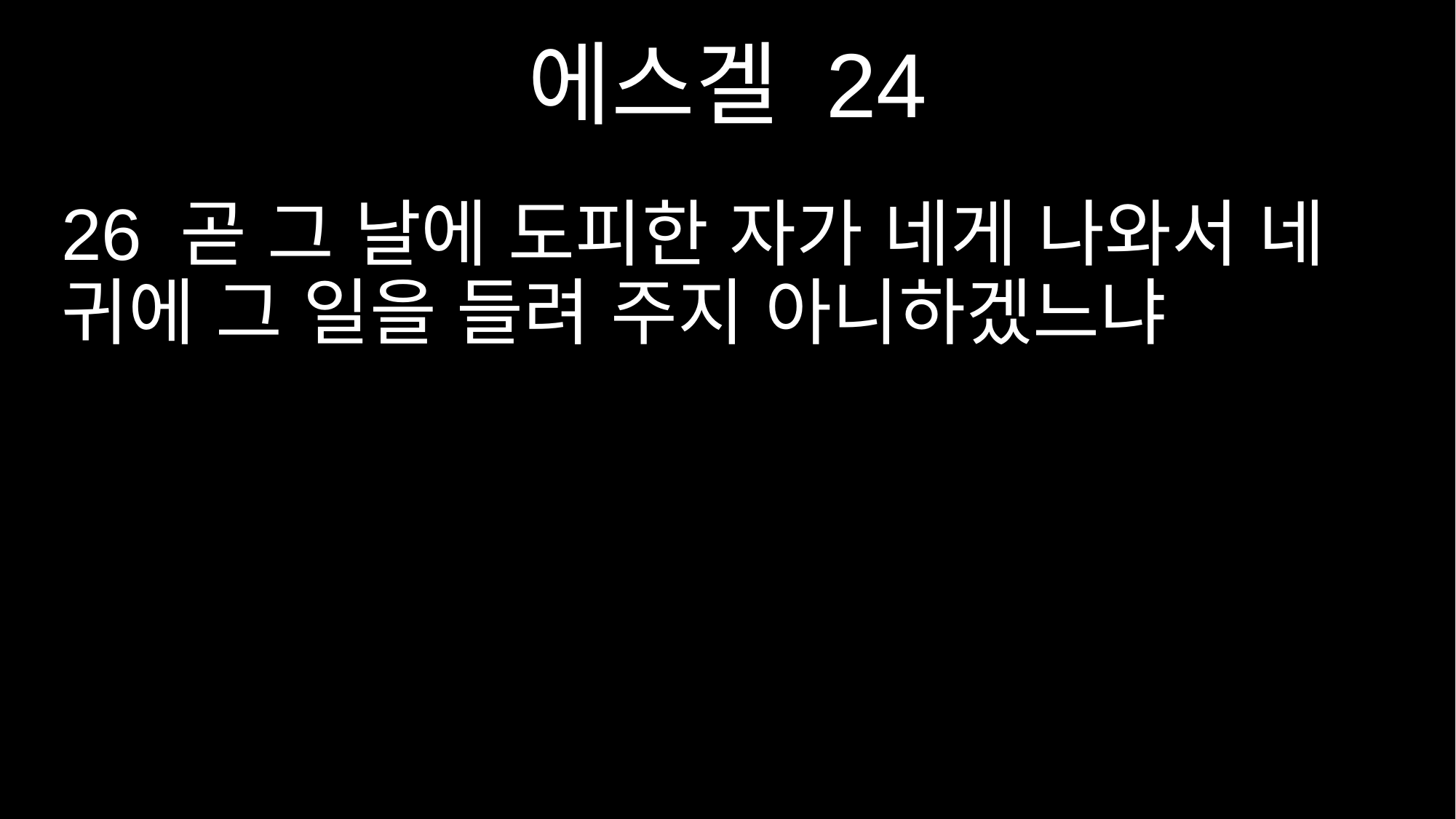

에스겔 24
26 곧 그 날에 도피한 자가 네게 나와서 네 귀에 그 일을 들려 주지 아니하겠느냐